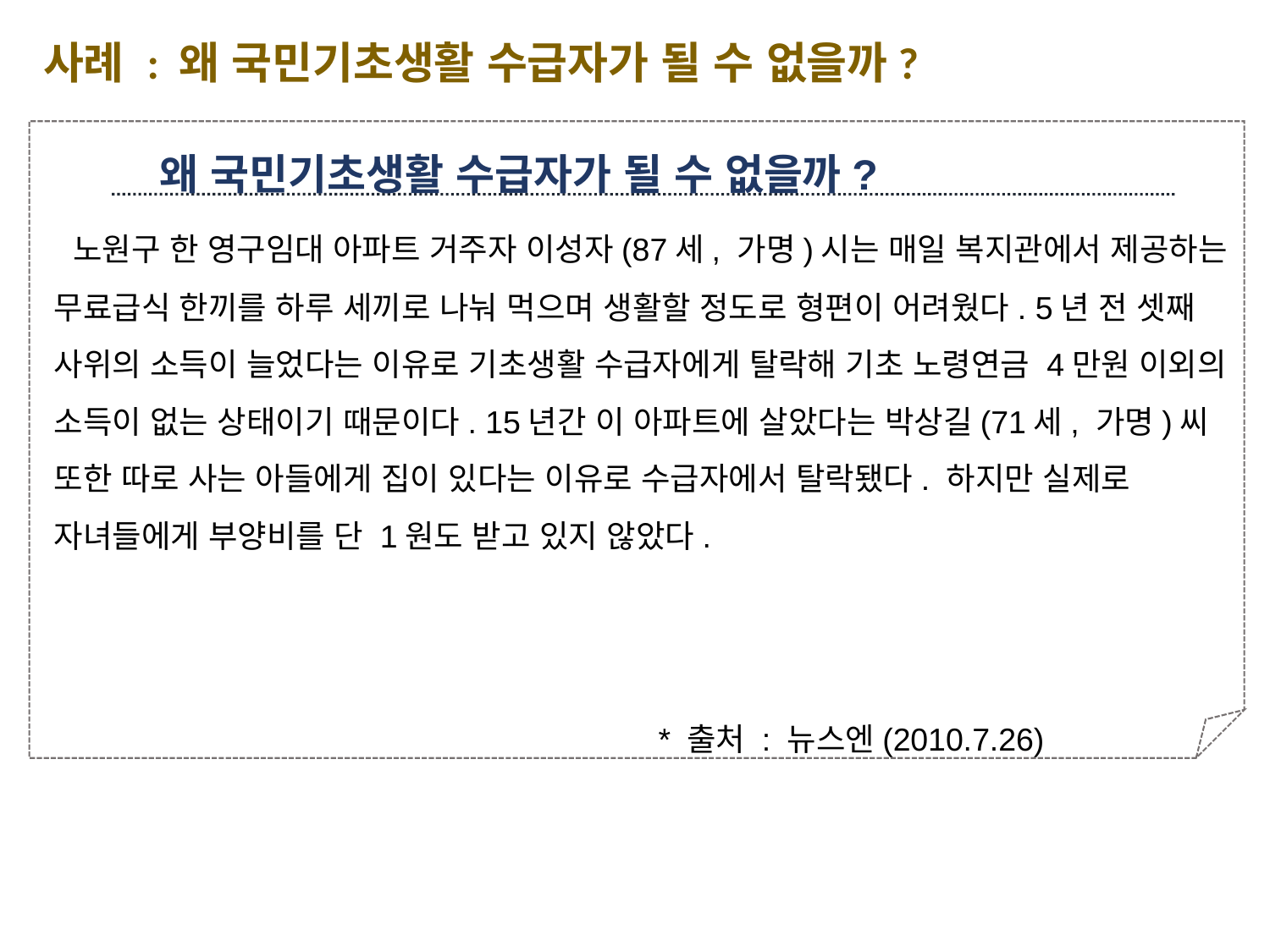

사례 : 왜 국민기초생활 수급자가 될 수 없을까?

왜 국민기초생활 수급자가 될 수 없을까?

 노원구 한 영구임대 아파트 거주자 이성자(87세, 가명)시는 매일 복지관에서 제공하는 무료급식 한끼를 하루 세끼로 나눠 먹으며 생활할 정도로 형편이 어려웠다. 5년 전 셋째 사위의 소득이 늘었다는 이유로 기초생활 수급자에게 탈락해 기초 노령연금 4만원 이외의 소득이 없는 상태이기 때문이다. 15년간 이 아파트에 살았다는 박상길(71세, 가명)씨 또한 따로 사는 아들에게 집이 있다는 이유로 수급자에서 탈락됐다. 하지만 실제로 자녀들에게 부양비를 단 1원도 받고 있지 않았다.

                                                                    * 출처 : 뉴스엔(2010.7.26)